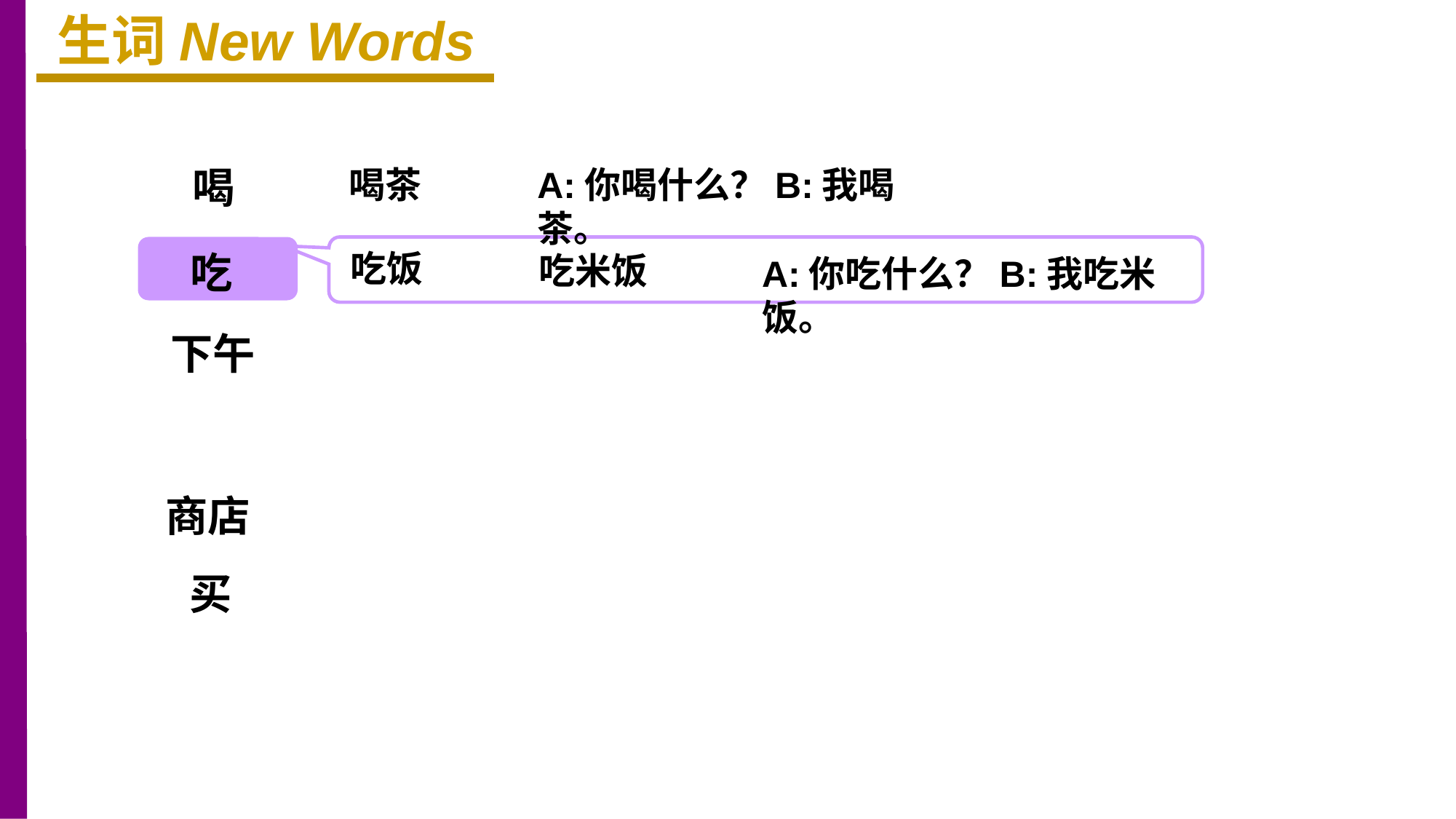

生词New Words
喝
喝茶
A:你喝什么？B:我喝茶。

吃
吃饭
吃米饭
A:你吃什么？B:我吃米饭。
下午
商店
买